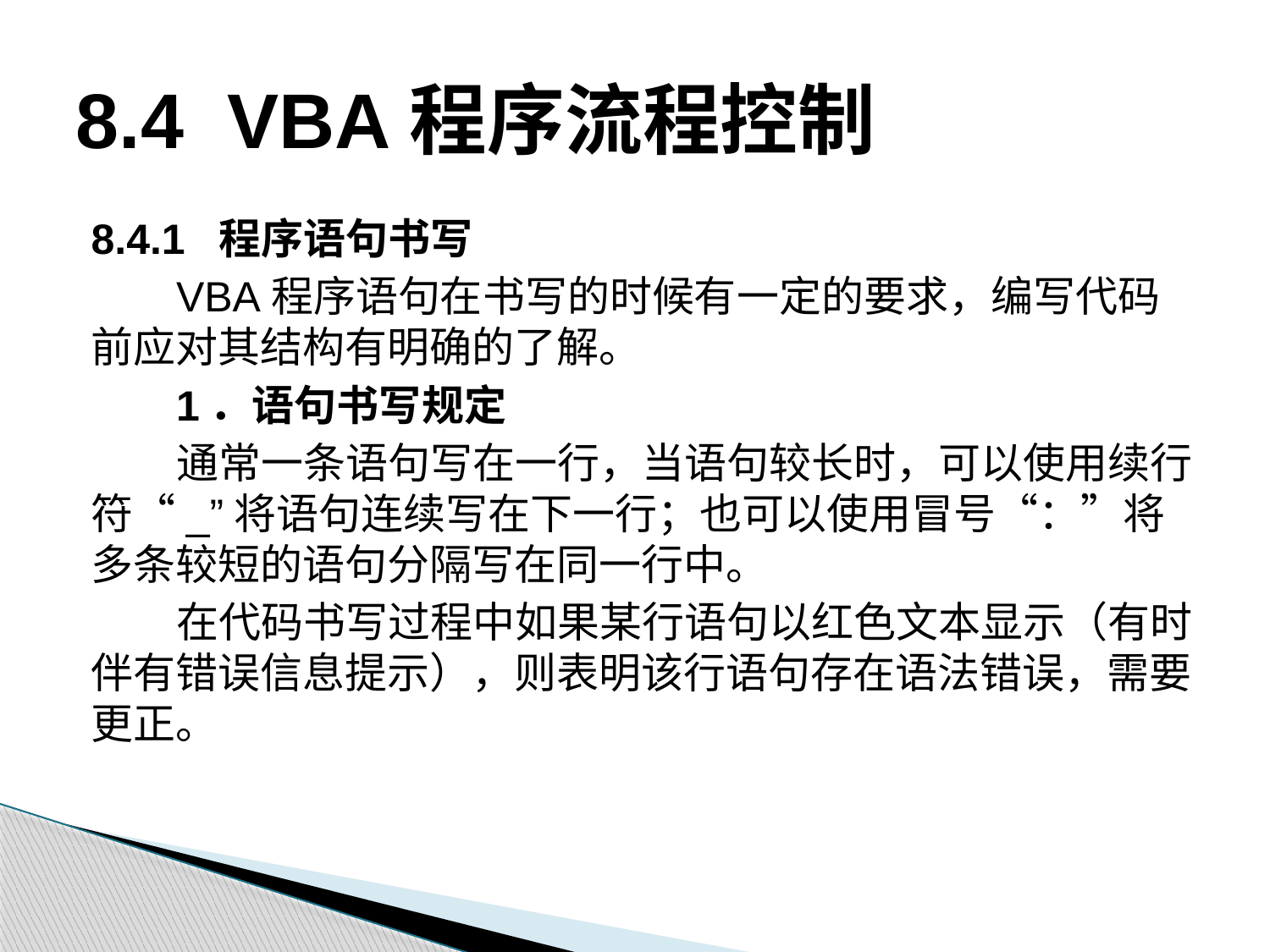

# 8.4  VBA程序流程控制
8.4.1  程序语句书写
VBA程序语句在书写的时候有一定的要求，编写代码前应对其结构有明确的了解。
1．语句书写规定
通常一条语句写在一行，当语句较长时，可以使用续行符“_”将语句连续写在下一行；也可以使用冒号“：”将多条较短的语句分隔写在同一行中。
在代码书写过程中如果某行语句以红色文本显示（有时伴有错误信息提示），则表明该行语句存在语法错误，需要更正。